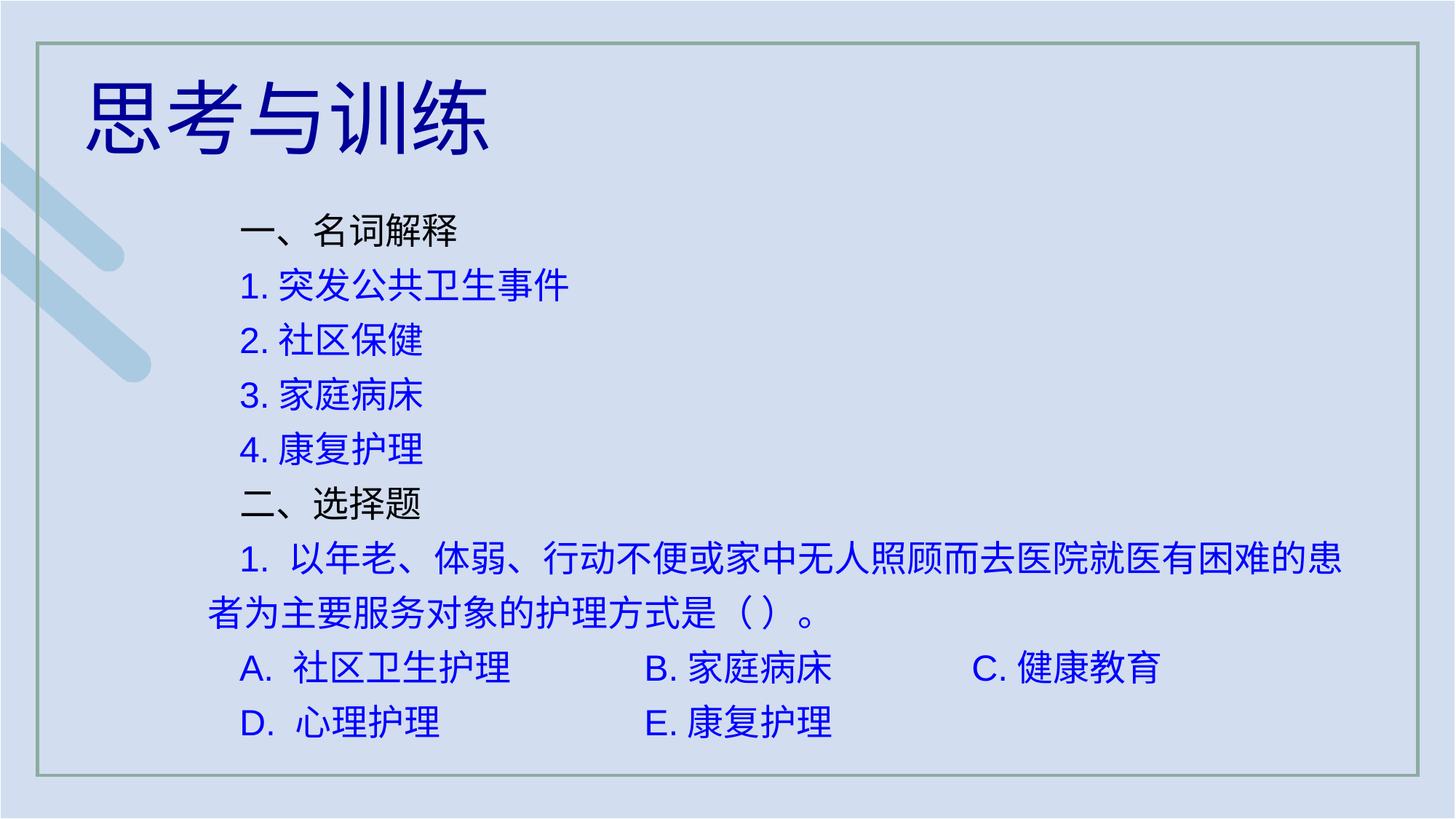

思考与训练
一、名词解释
1.突发公共卫生事件
2.社区保健
3.家庭病床
4.康复护理
二、选择题
1. 以年老、体弱、行动不便或家中无人照顾而去医院就医有困难的患者为主要服务对象的护理方式是（ ）。
A. 社区卫生护理 		B.家庭病床 		C.健康教育
D. 心理护理 		E.康复护理